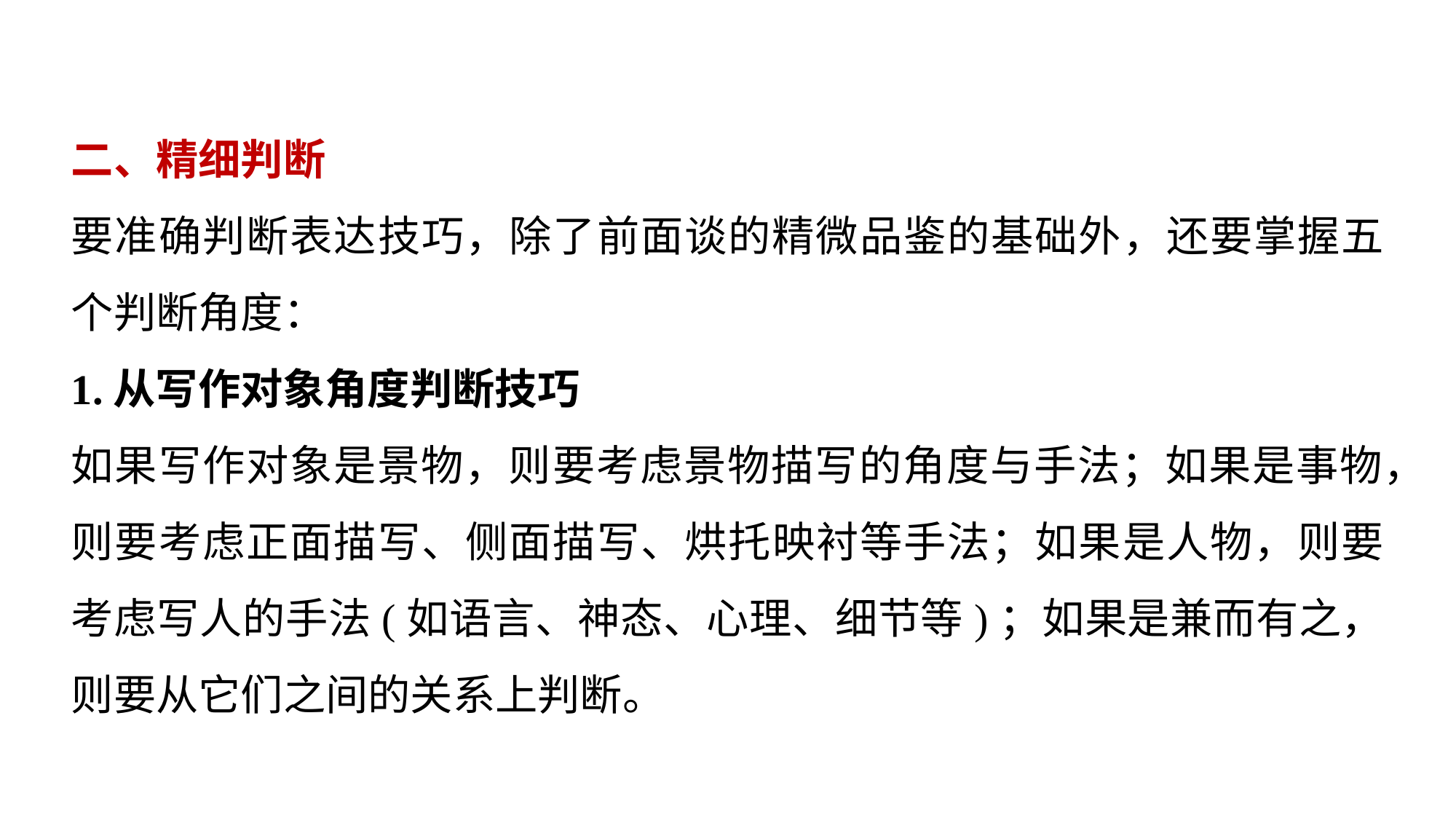

二、精细判断
要准确判断表达技巧，除了前面谈的精微品鉴的基础外，还要掌握五个判断角度：
1.从写作对象角度判断技巧
如果写作对象是景物，则要考虑景物描写的角度与手法；如果是事物，则要考虑正面描写、侧面描写、烘托映衬等手法；如果是人物，则要考虑写人的手法(如语言、神态、心理、细节等)；如果是兼而有之，则要从它们之间的关系上判断。